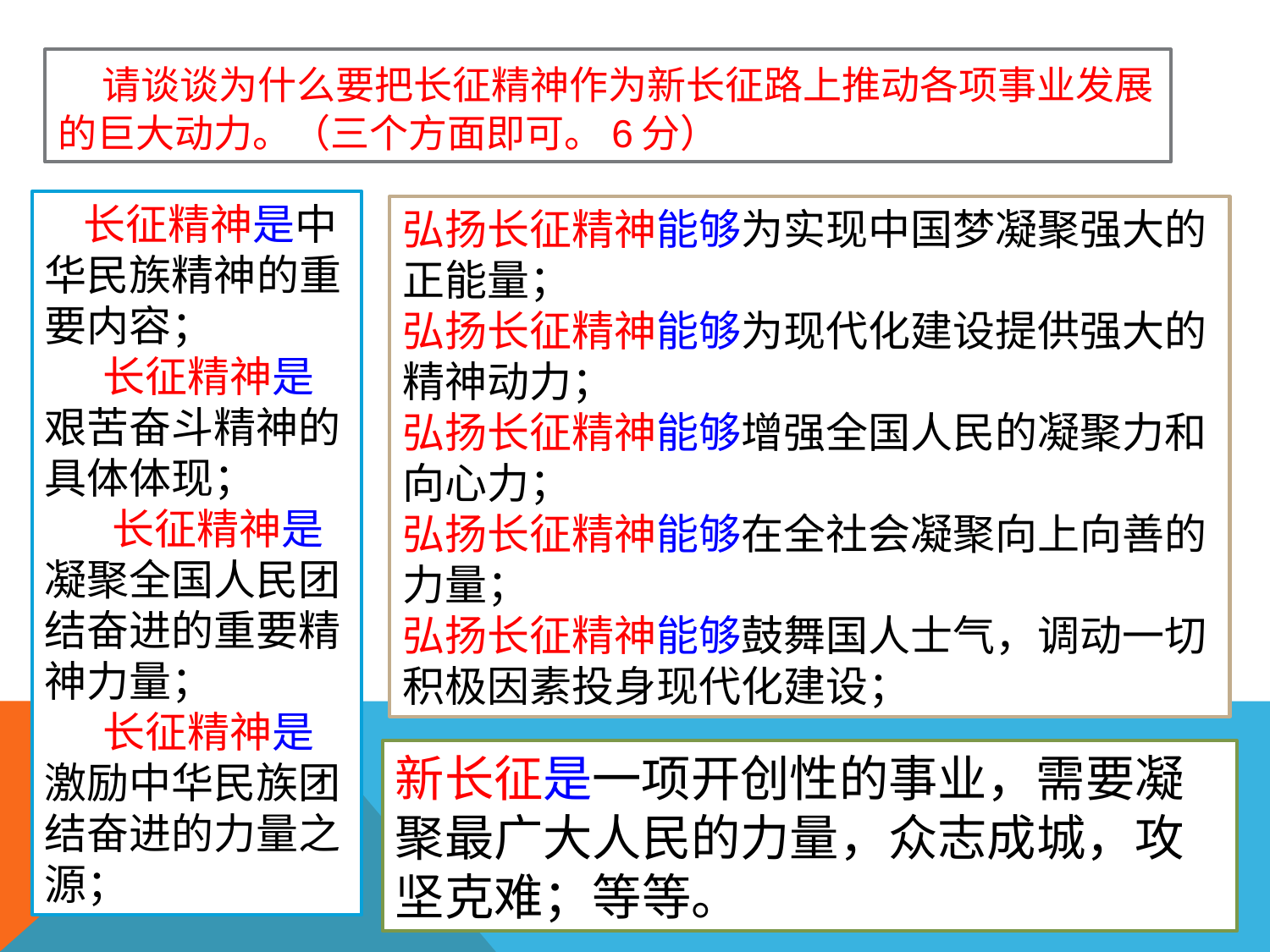

# 请谈谈为什么要把长征精神作为新长征路上推动各项事业发展的巨大动力。（三个方面即可。6分）
   长征精神是中华民族精神的重要内容；
     长征精神是艰苦奋斗精神的具体体现；
      长征精神是凝聚全国人民团结奋进的重要精神力量；
     长征精神是激励中华民族团结奋进的力量之源；
弘扬长征精神能够为实现中国梦凝聚强大的正能量；
弘扬长征精神能够为现代化建设提供强大的精神动力；
弘扬长征精神能够增强全国人民的凝聚力和向心力；
弘扬长征精神能够在全社会凝聚向上向善的力量；
弘扬长征精神能够鼓舞国人士气，调动一切积极因素投身现代化建设；
新长征是一项开创性的事业，需要凝聚最广大人民的力量，众志成城，攻坚克难；等等。